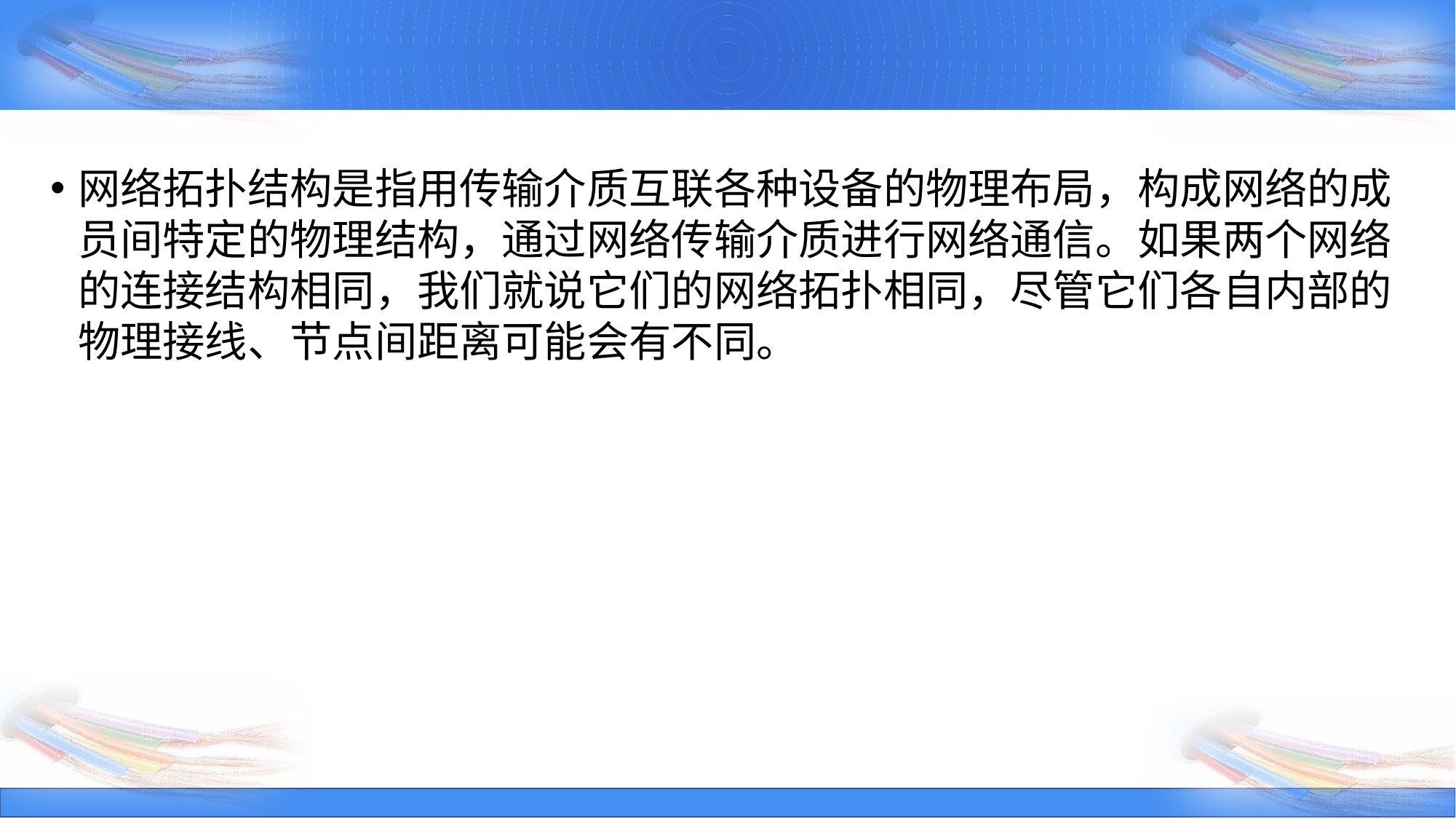

网络拓扑结构是指用传输介质互联各种设备的物理布局，构成网络的成员间特定的物理结构，通过网络传输介质进行网络通信。如果两个网络的连接结构相同，我们就说它们的网络拓扑相同，尽管它们各自内部的物理接线、节点间距离可能会有不同。